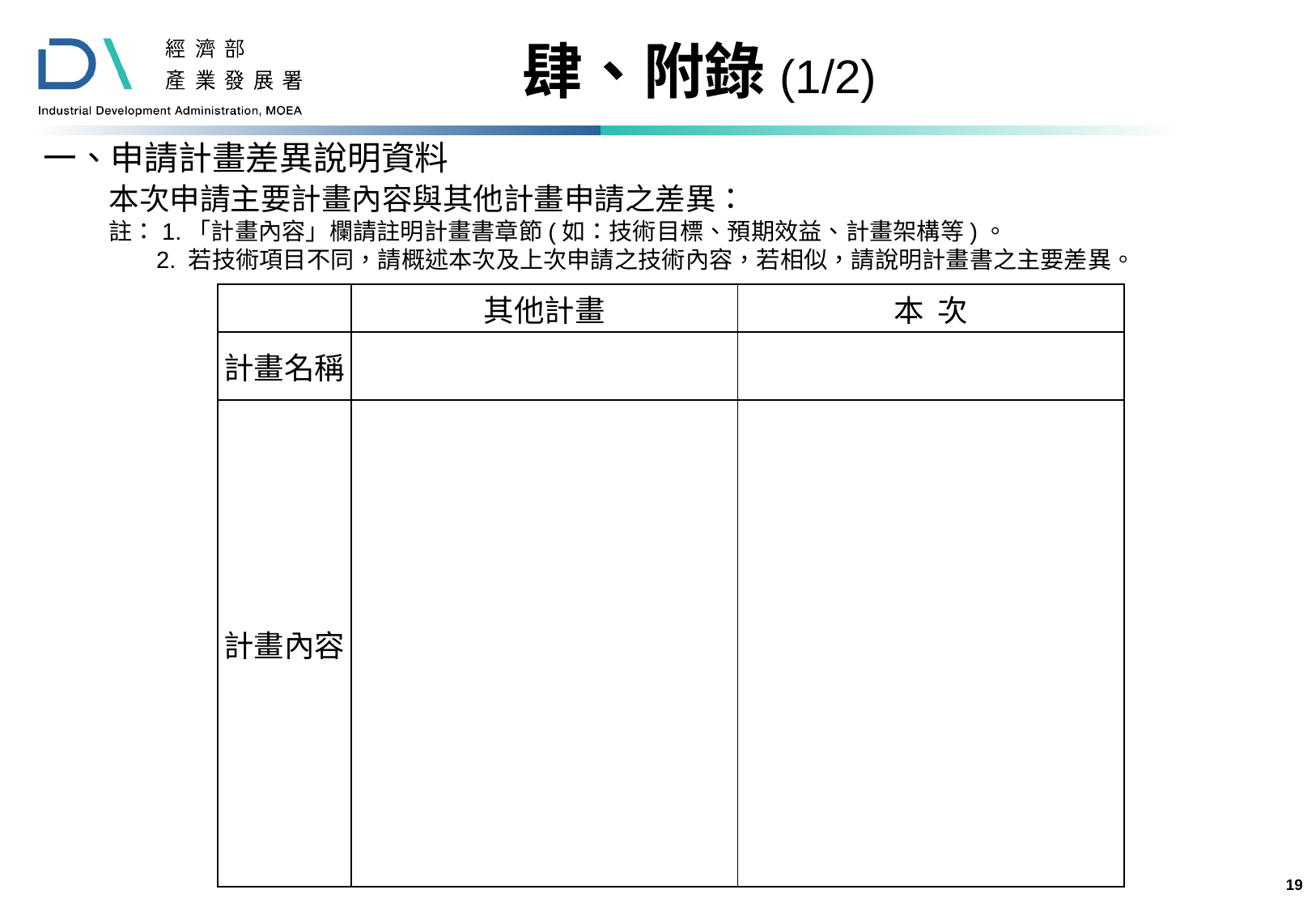

肆、附錄(1/2)
一、申請計畫差異說明資料
本次申請主要計畫內容與其他計畫申請之差異：
註：1.「計畫內容」欄請註明計畫書章節(如：技術目標、預期效益、計畫架構等)。
2. 若技術項目不同，請概述本次及上次申請之技術內容，若相似，請說明計畫書之主要差異。

|  | 其他計畫 | 本 次 |
| --- | --- | --- |
| 計畫名稱 |  |  |
| 計畫內容 |  |  |
19